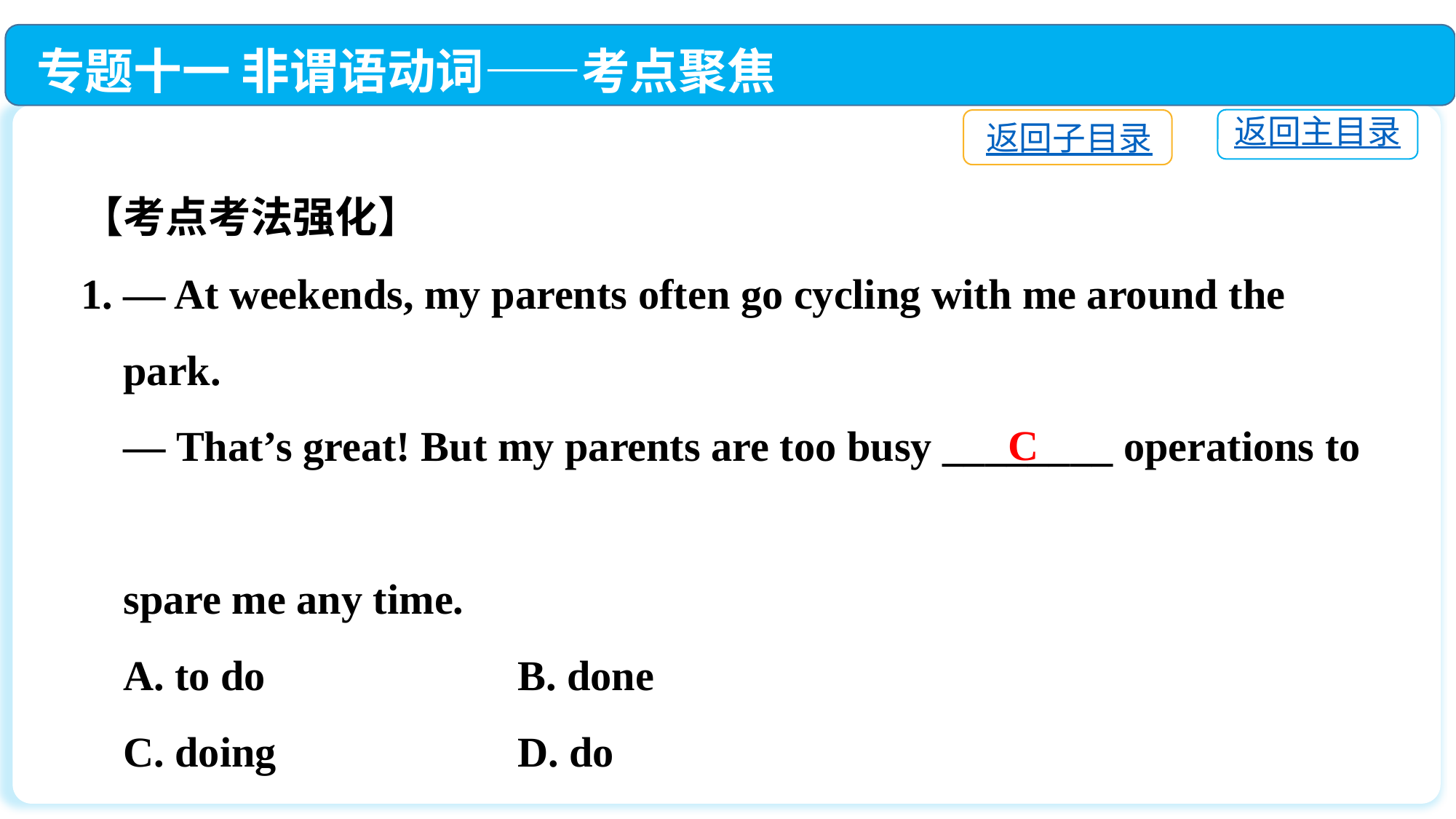

专题十一 非谓语动词——考点聚焦

返回主目录

返回子目录
【考点考法强化】
1. — At weekends, my parents often go cycling with me around the
    park.
    — That’s great! But my parents are too busy ________ operations to
    spare me any time.
    A. to do			B. done
    C. doing			D. do
C